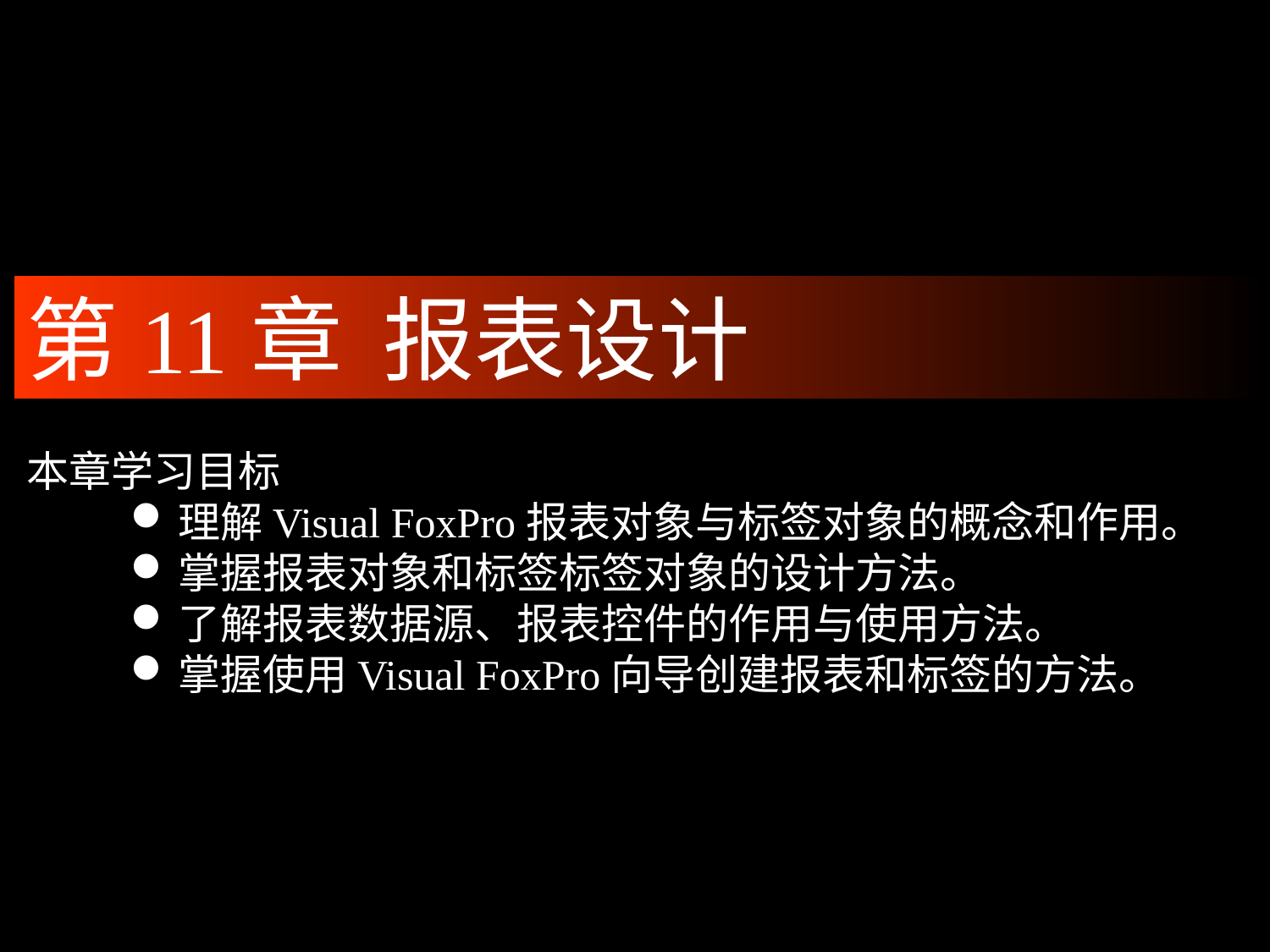

第11章  报表设计
本章学习目标
理解Visual FoxPro报表对象与标签对象的概念和作用。
掌握报表对象和标签标签对象的设计方法。
了解报表数据源、报表控件的作用与使用方法。
掌握使用Visual FoxPro向导创建报表和标签的方法。